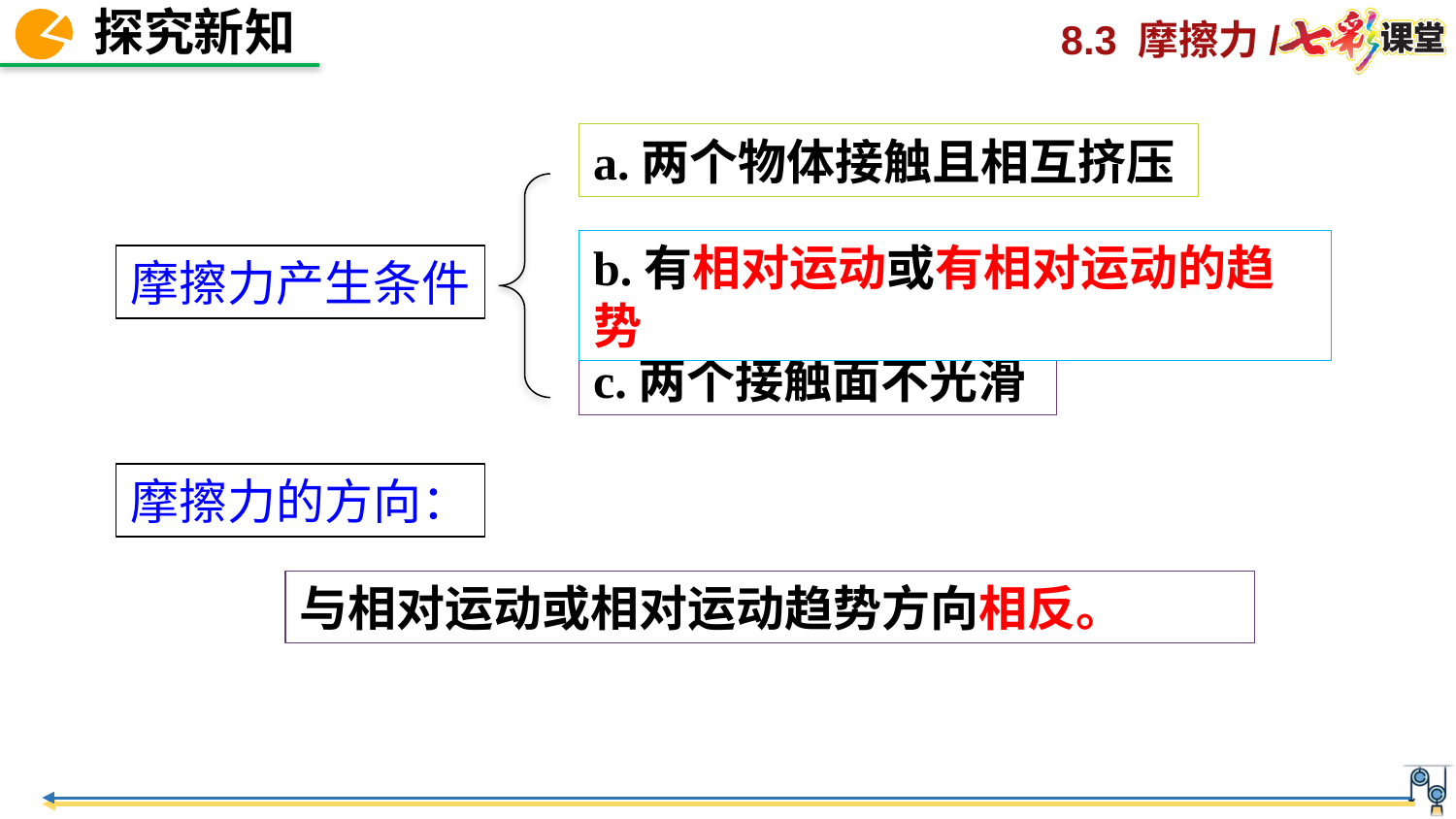

a.两个物体接触且相互挤压

b.有相对运动或有相对运动的趋势
摩擦力产生条件
c.两个接触面不光滑
摩擦力的方向：
与相对运动或相对运动趋势方向相反。